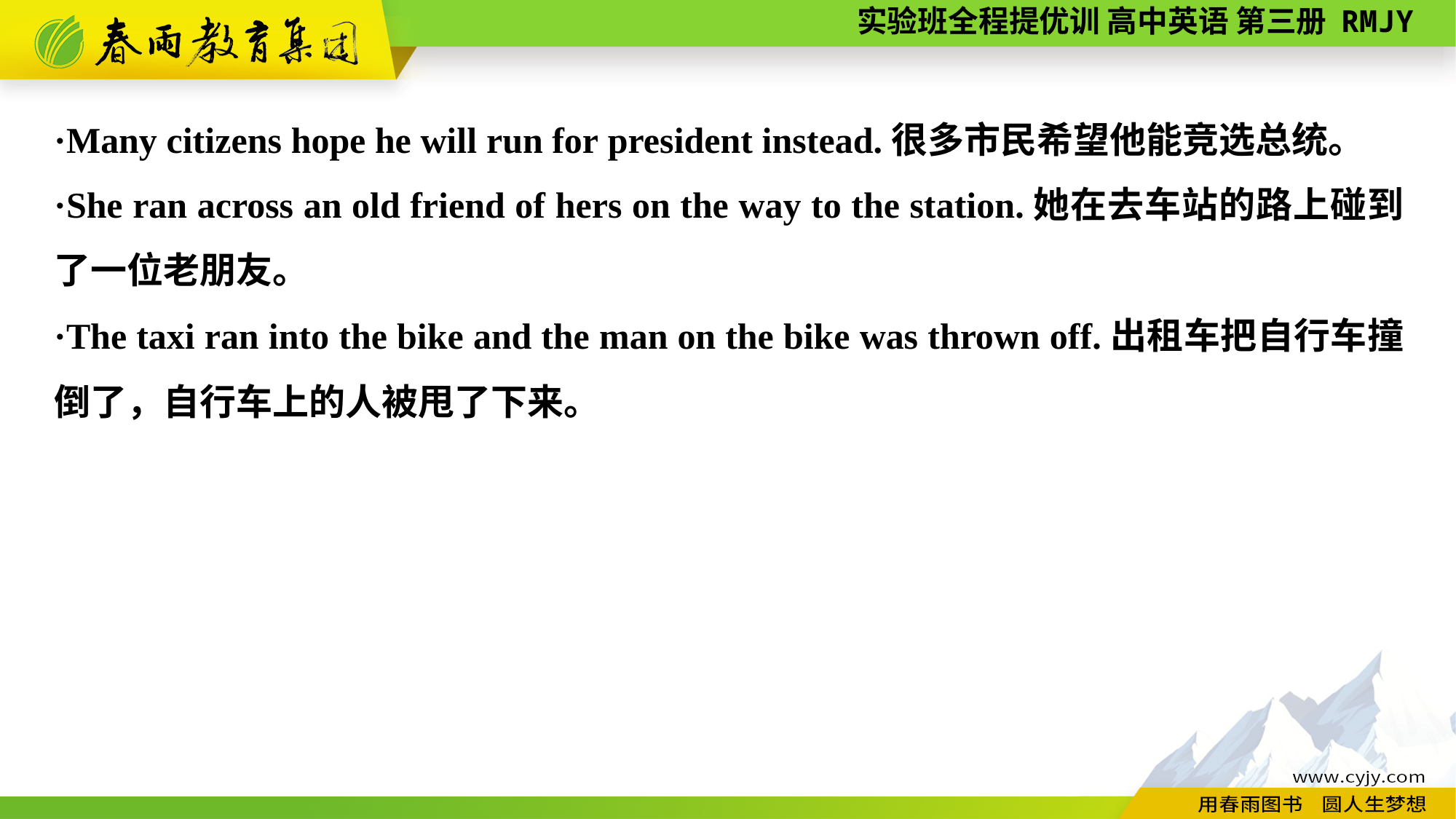

·Many citizens hope he will run for president instead.很多市民希望他能竞选总统。
·She ran across an old friend of hers on the way to the station.她在去车站的路上碰到了一位老朋友。
·The taxi ran into the bike and the man on the bike was thrown off.出租车把自行车撞倒了，自行车上的人被甩了下来。